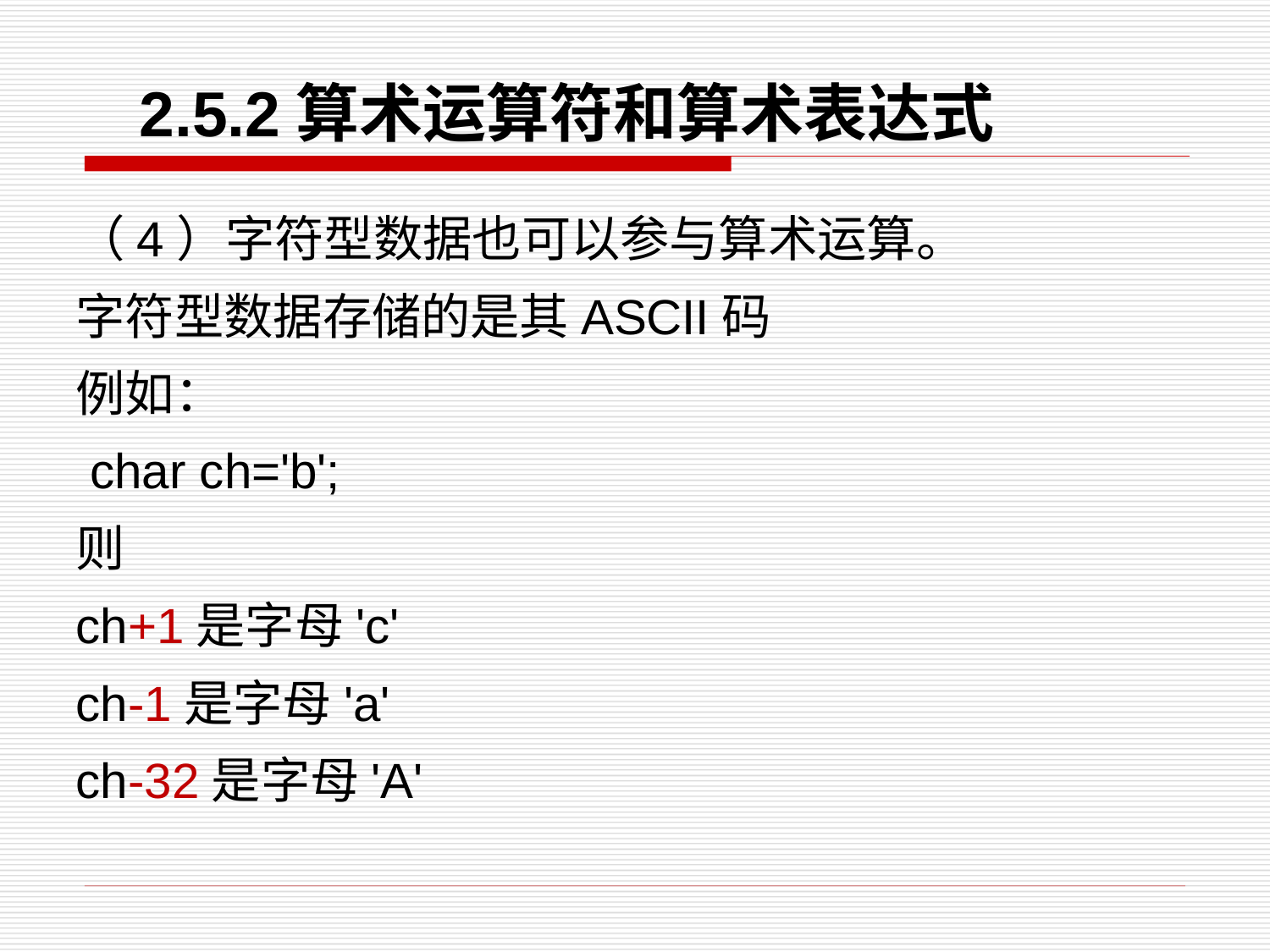

2.5.2算术运算符和算术表达式
（4）字符型数据也可以参与算术运算。
字符型数据存储的是其ASCII码
例如：
 char ch='b';
则
ch+1是字母'c'
ch-1是字母'a'
ch-32是字母'A'